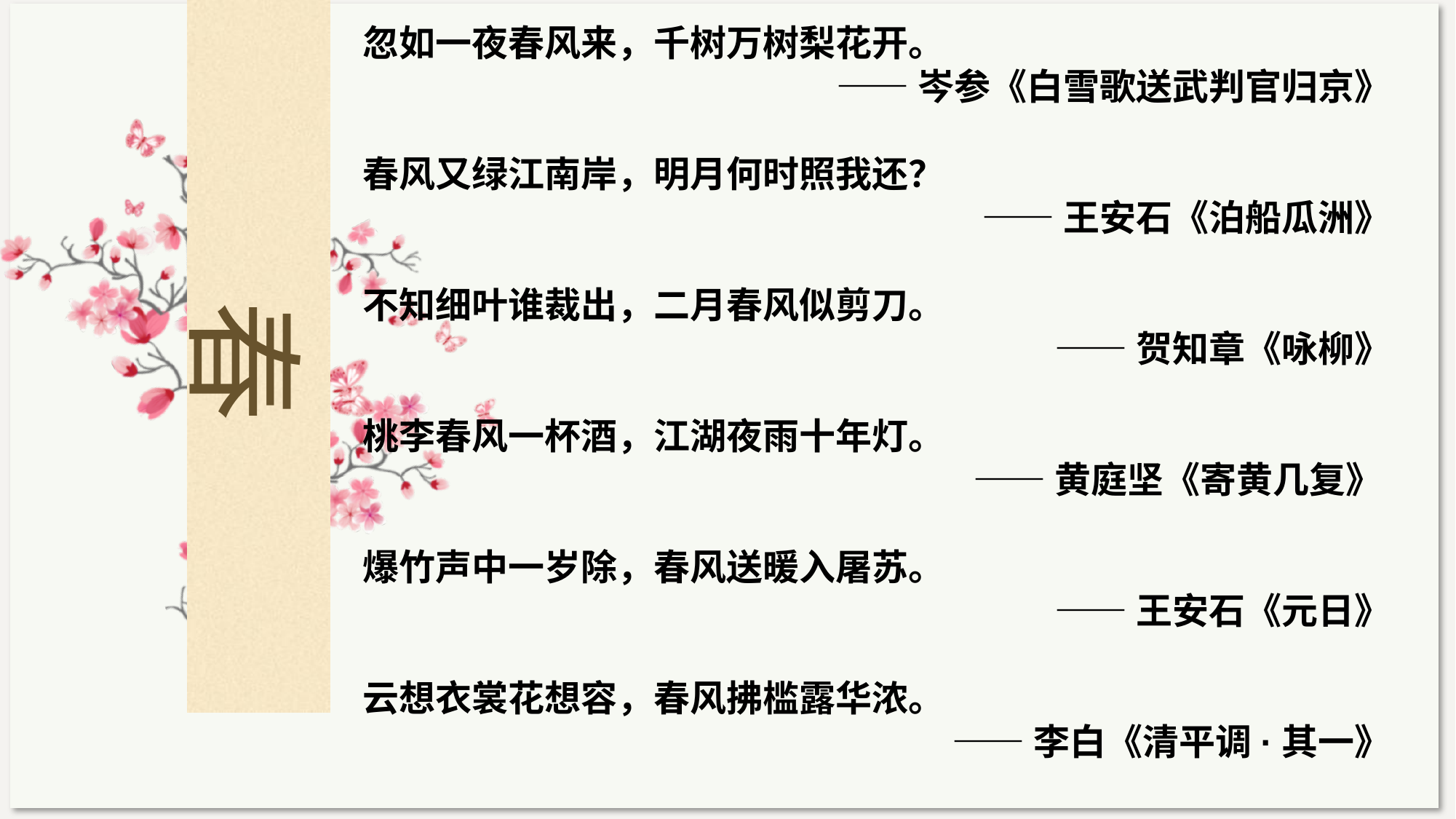

忽如一夜春风来，千树万树梨花开。
——岑参《白雪歌送武判官归京》

春风又绿江南岸，明月何时照我还？
  ——王安石《泊船瓜洲》

不知细叶谁裁出，二月春风似剪刀。
——贺知章《咏柳》

桃李春风一杯酒，江湖夜雨十年灯。
——黄庭坚《寄黄几复》

爆竹声中一岁除，春风送暖入屠苏。
  ——王安石《元日》

云想衣裳花想容，春风拂槛露华浓。
 ——李白《清平调·其一》

春